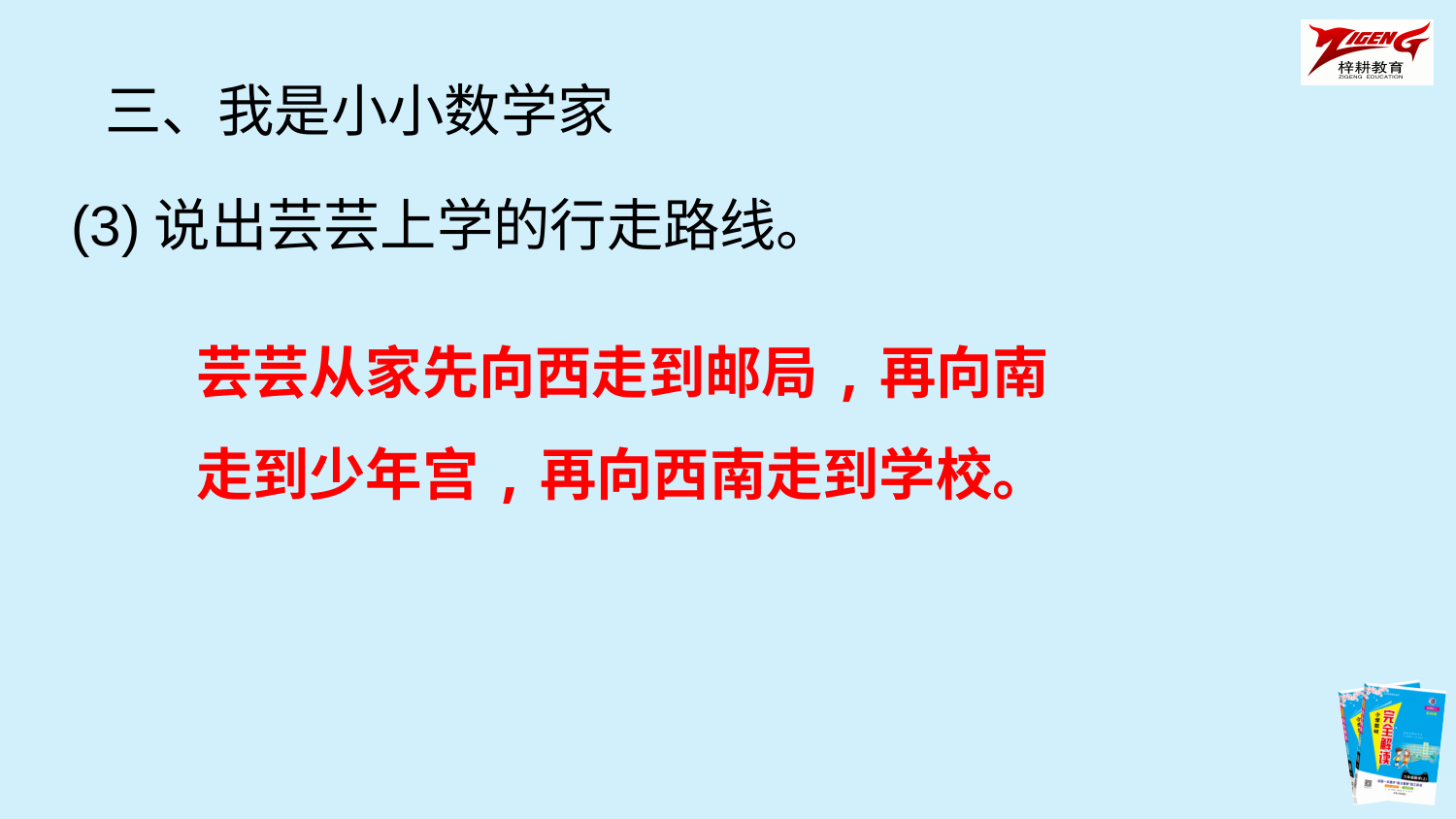

三、我是小小数学家
(3)说出芸芸上学的行走路线。
芸芸从家先向西走到邮局,再向南走到少年宫,再向西南走到学校。